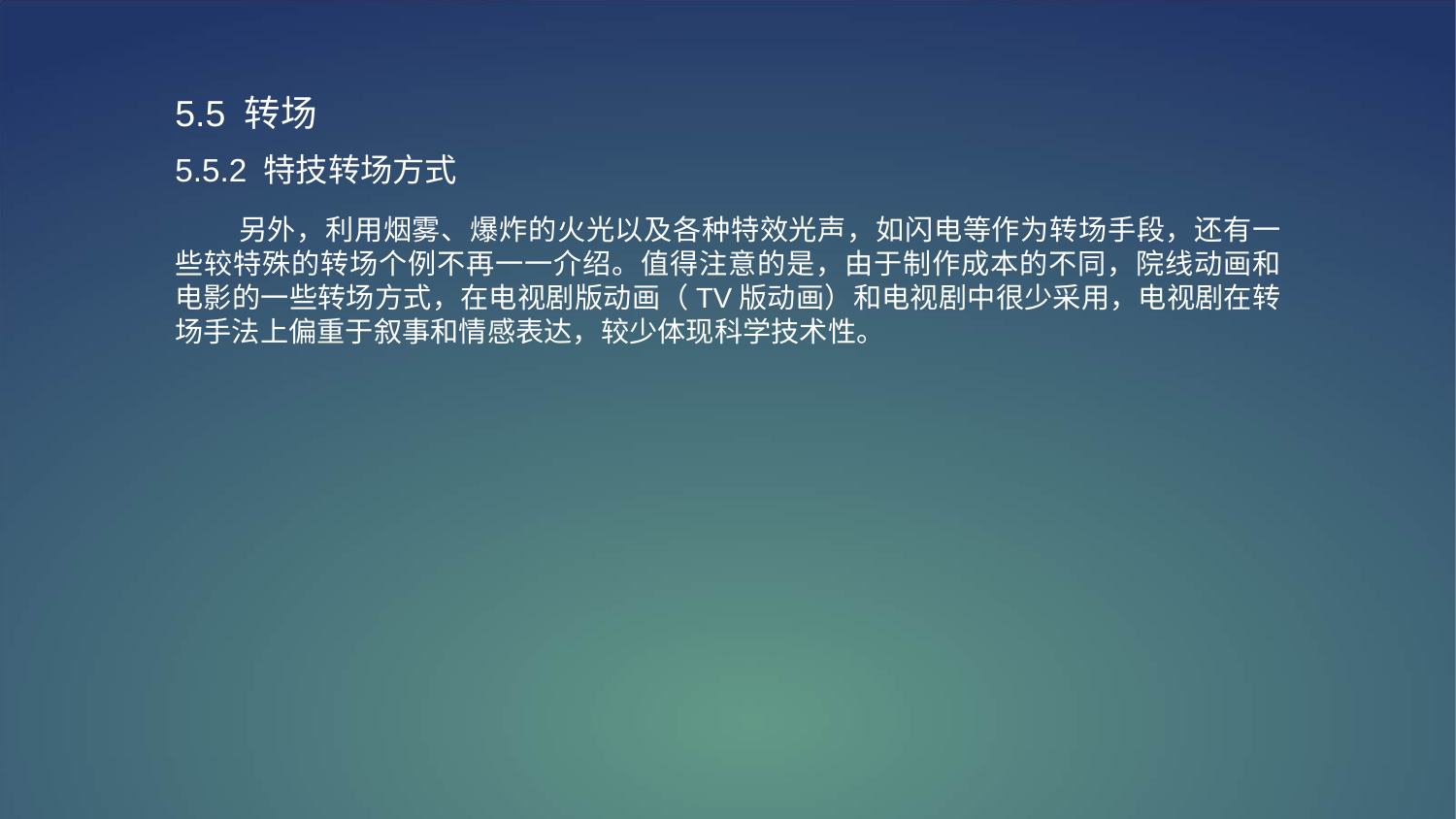

5.5 转场
5.5.2 特技转场方式
  另外，利用烟雾、爆炸的火光以及各种特效光声，如闪电等作为转场手段，还有一些较特殊的转场个例不再一一介绍。值得注意的是，由于制作成本的不同，院线动画和电影的一些转场方式，在电视剧版动画（TV版动画）和电视剧中很少采用，电视剧在转场手法上偏重于叙事和情感表达，较少体现科学技术性。